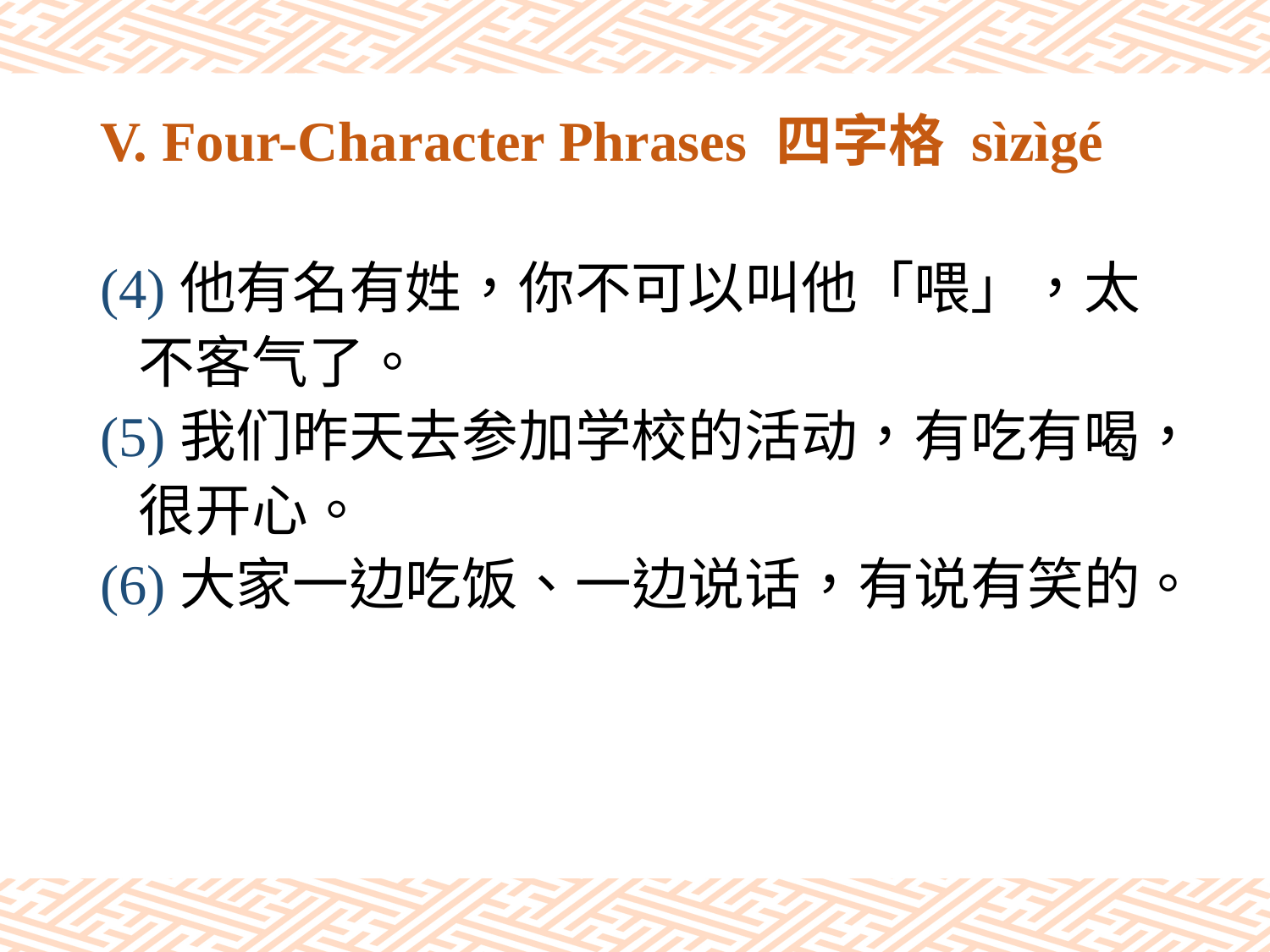

# V. Four-Character Phrases 四字格 sìzìgé
(4)他有名有姓，你不可以叫他「喂」，太
  不客气了。
(5)我们昨天去参加学校的活动，有吃有喝，
  很开心。
(6)大家一边吃饭、一边说话，有说有笑的。